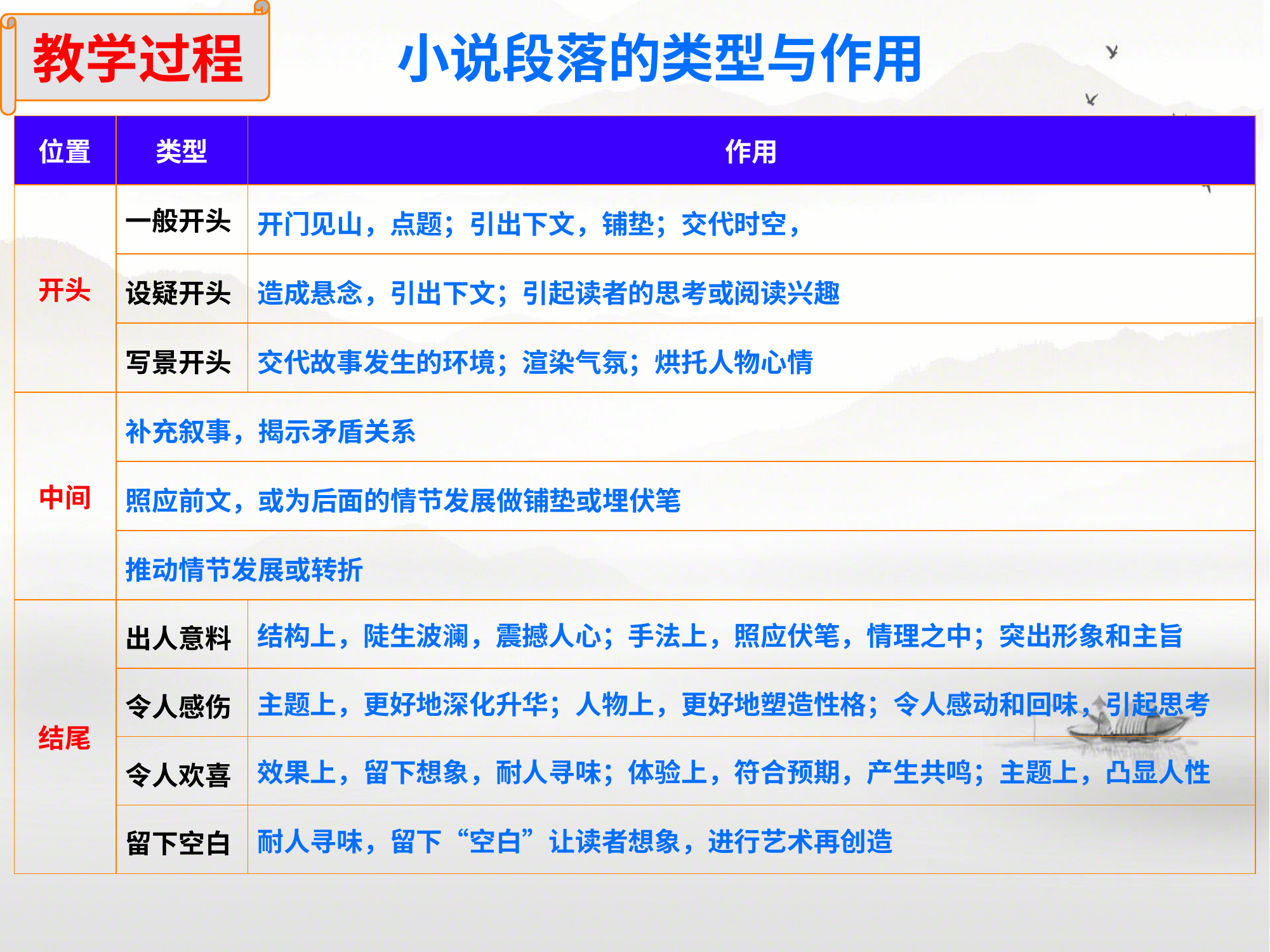

教学过程
小说段落的类型与作用
| 位置 | 类型 | 作用 |
| --- | --- | --- |
| 开头 | 一般开头 | 开门见山，点题；引出下文，铺垫；交代时空， |
|  | 设疑开头 | 造成悬念，引出下文；引起读者的思考或阅读兴趣 |
|  | 写景开头 | 交代故事发生的环境；渲染气氛；烘托人物心情 |
| 中间 | 补充叙事，揭示矛盾关系 |  |
|  | 照应前文，或为后面的情节发展做铺垫或埋伏笔 |  |
|  | 推动情节发展或转折 |  |
| 结尾 | 出人意料 | 结构上，陡生波澜，震撼人心；手法上，照应伏笔，情理之中；突出形象和主旨 |
|  | 令人感伤 | 主题上，更好地深化升华；人物上，更好地塑造性格；令人感动和回味，引起思考 |
|  | 令人欢喜 | 效果上，留下想象，耐人寻味；体验上，符合预期，产生共鸣；主题上，凸显人性 |
|  | 留下空白 | 耐人寻味，留下“空白”让读者想象，进行艺术再创造 |